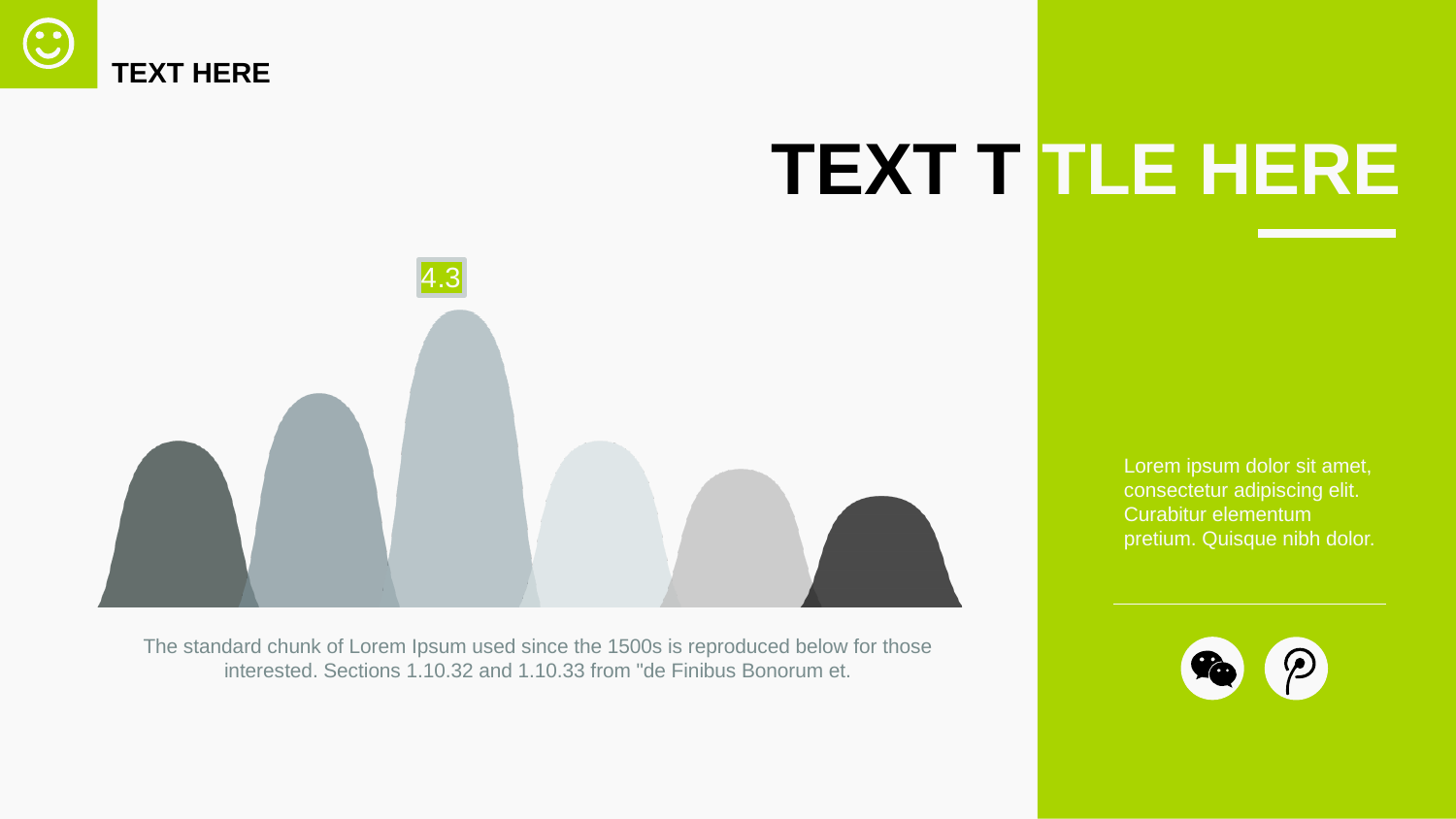

TEXT HERE

TEXT TITLE HERE

### Chart

| Category | 列1 | 列2 | 系列 1 | 系列 2 | 系列 3 | 系列 4 |
|---|---|---|---|---|---|---|
|  | 2.4 | 3.1 | 4.3 | 2.4 | 2.0 | 1.6 |
Lorem ipsum dolor sit amet, consectetur adipiscing elit. Curabitur elementum pretium. Quisque nibh dolor.
The standard chunk of Lorem Ipsum used since the 1500s is reproduced below for those interested. Sections 1.10.32 and 1.10.33 from "de Finibus Bonorum et.